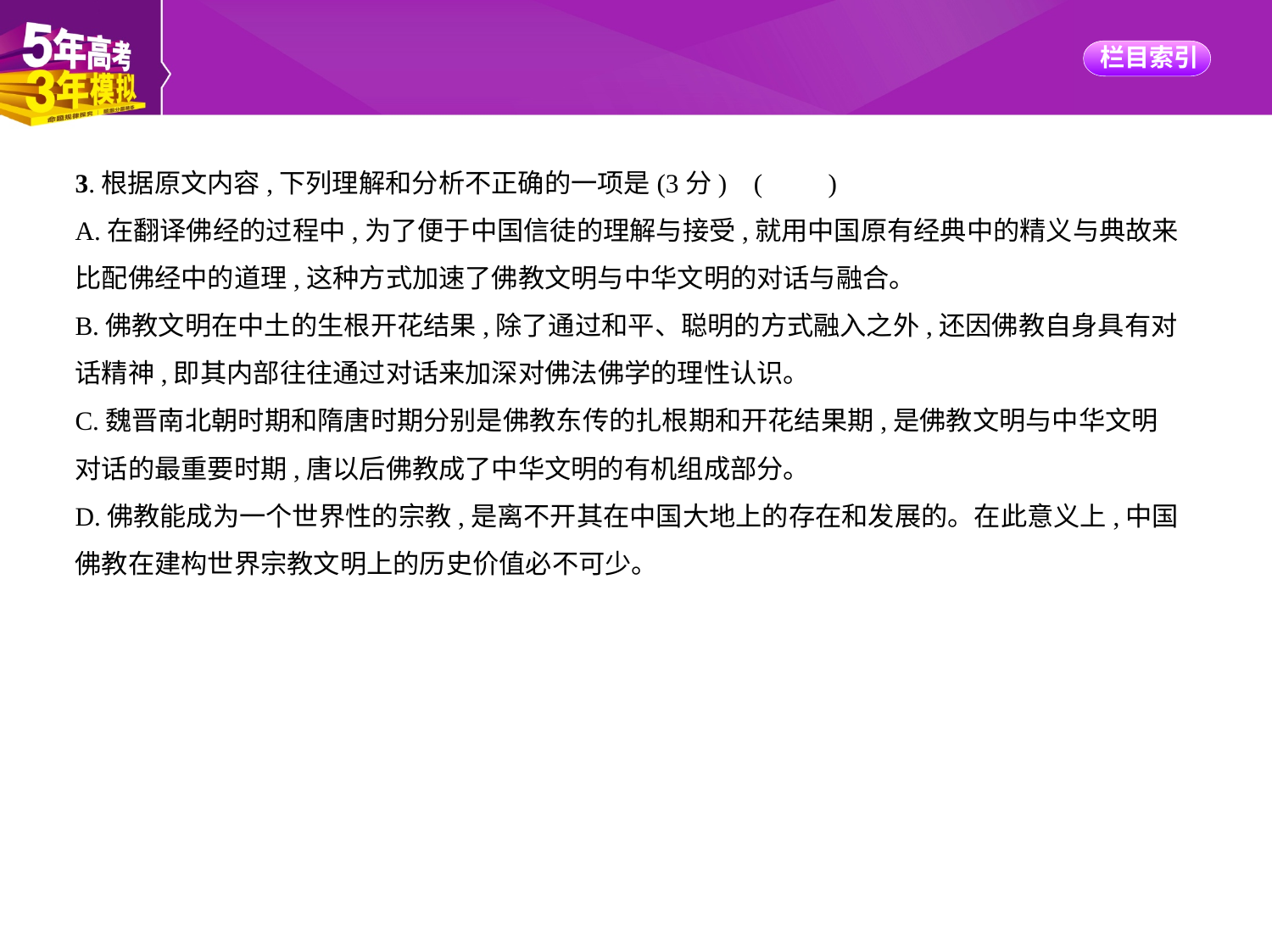

3.根据原文内容,下列理解和分析不正确的一项是(3分) (　　)
A.在翻译佛经的过程中,为了便于中国信徒的理解与接受,就用中国原有经典中的精义与典故来
比配佛经中的道理,这种方式加速了佛教文明与中华文明的对话与融合。
B.佛教文明在中土的生根开花结果,除了通过和平、聪明的方式融入之外,还因佛教自身具有对
话精神,即其内部往往通过对话来加深对佛法佛学的理性认识。
C.魏晋南北朝时期和隋唐时期分别是佛教东传的扎根期和开花结果期,是佛教文明与中华文明
对话的最重要时期,唐以后佛教成了中华文明的有机组成部分。
D.佛教能成为一个世界性的宗教,是离不开其在中国大地上的存在和发展的。在此意义上,中国
佛教在建构世界宗教文明上的历史价值必不可少。